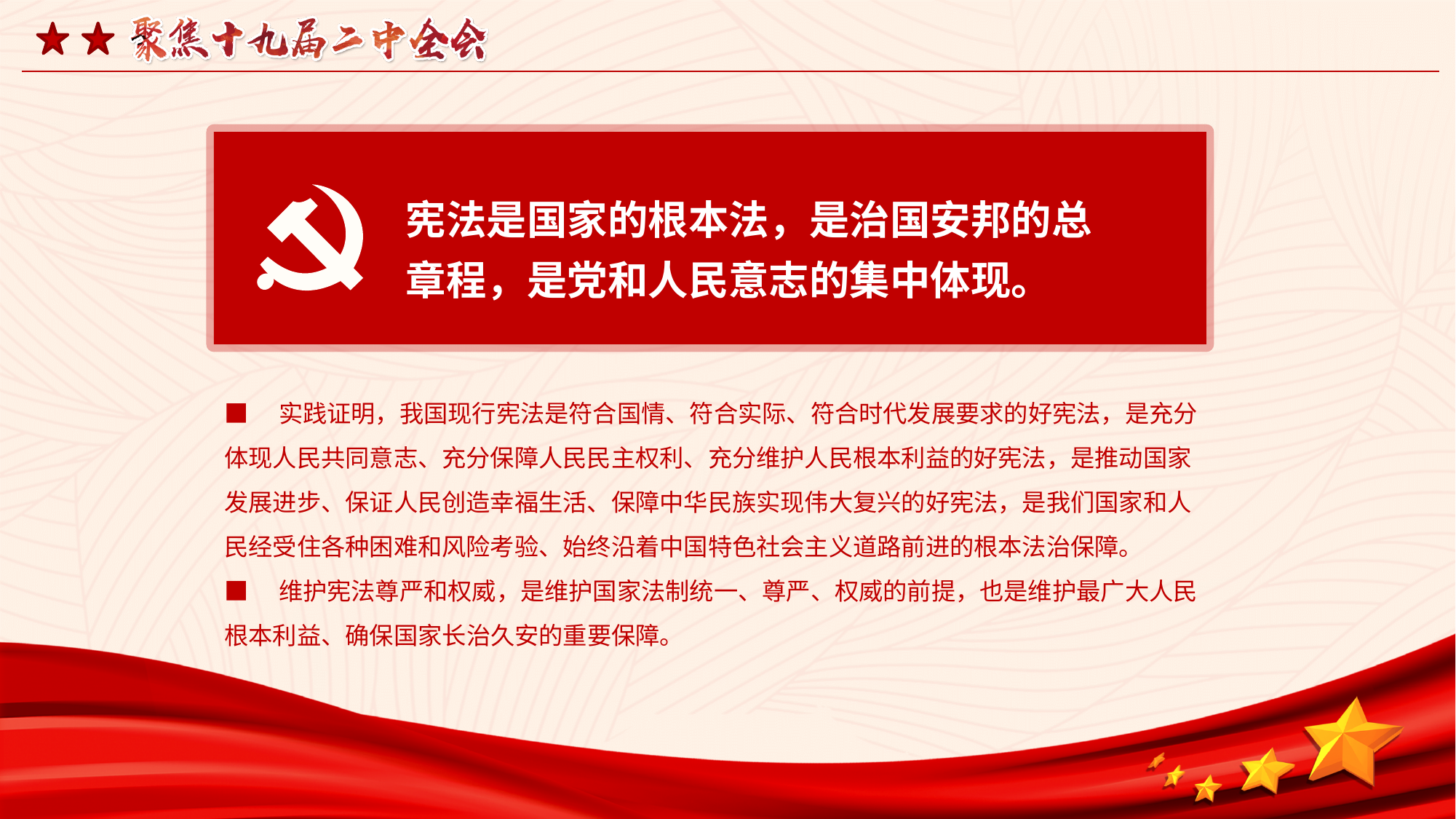

宪法是国家的根本法，是治国安邦的总章程，是党和人民意志的集中体现。

■　实践证明，我国现行宪法是符合国情、符合实际、符合时代发展要求的好宪法，是充分体现人民共同意志、充分保障人民民主权利、充分维护人民根本利益的好宪法，是推动国家发展进步、保证人民创造幸福生活、保障中华民族实现伟大复兴的好宪法，是我们国家和人民经受住各种困难和风险考验、始终沿着中国特色社会主义道路前进的根本法治保障。
■　维护宪法尊严和权威，是维护国家法制统一、尊严、权威的前提，也是维护最广大人民根本利益、确保国家长治久安的重要保障。